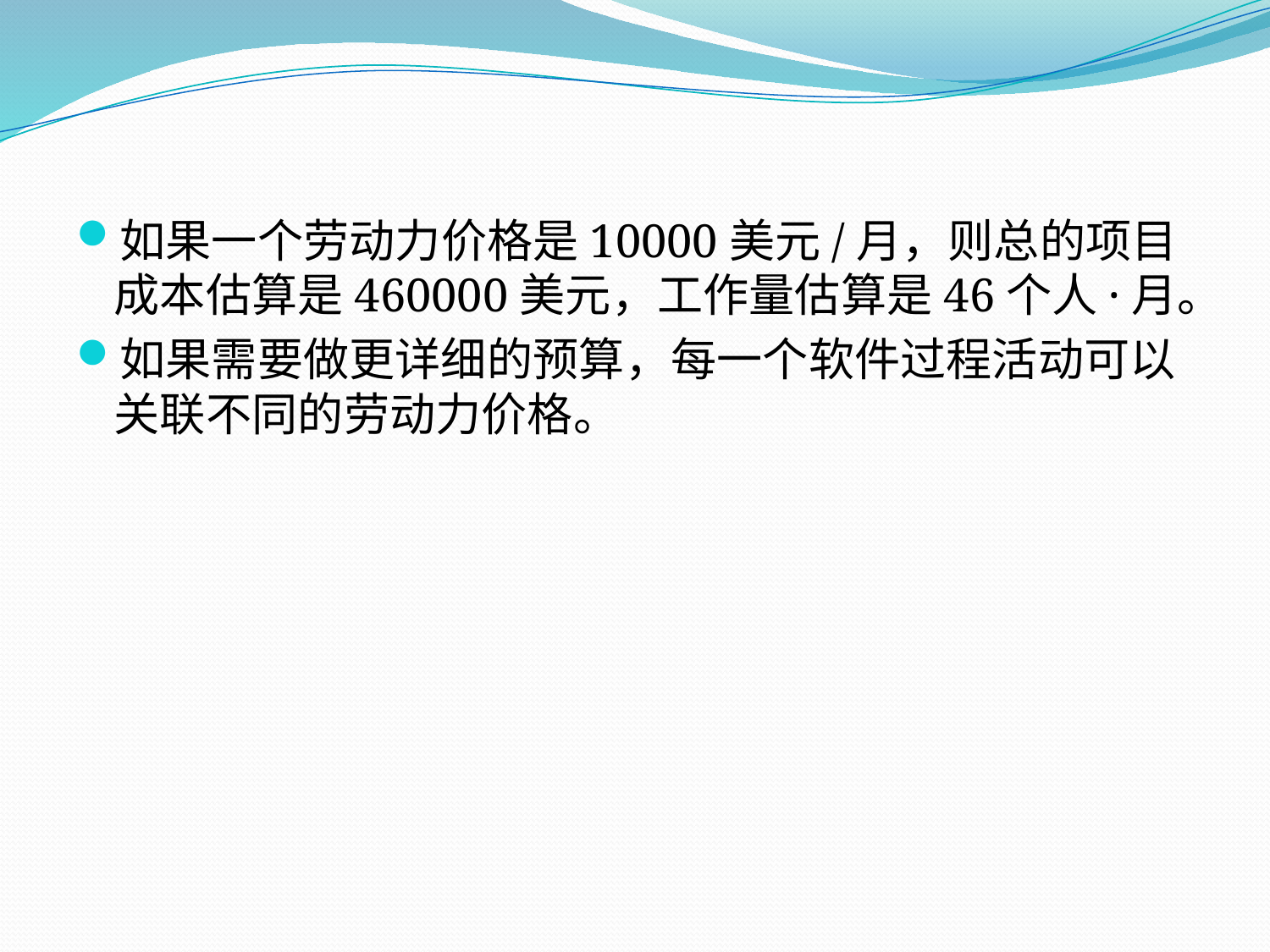

如果一个劳动力价格是10000美元/月，则总的项目成本估算是460000美元，工作量估算是46个人·月。
如果需要做更详细的预算，每一个软件过程活动可以关联不同的劳动力价格。